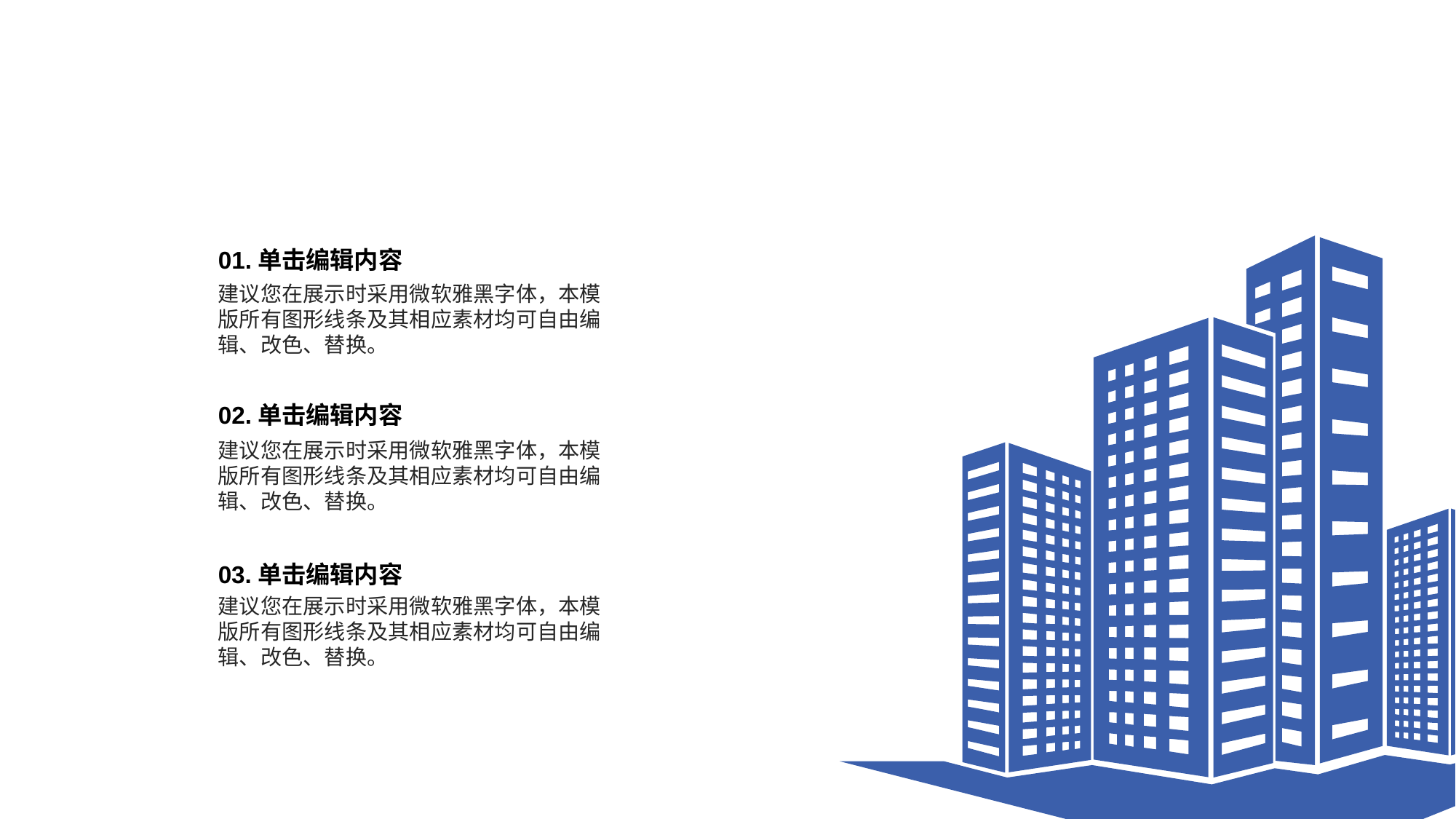

01.单击编辑内容

建议您在展示时采用微软雅黑字体，本模版所有图形线条及其相应素材均可自由编辑、改色、替换。
02.单击编辑内容
建议您在展示时采用微软雅黑字体，本模版所有图形线条及其相应素材均可自由编辑、改色、替换。
03.单击编辑内容
建议您在展示时采用微软雅黑字体，本模版所有图形线条及其相应素材均可自由编辑、改色、替换。